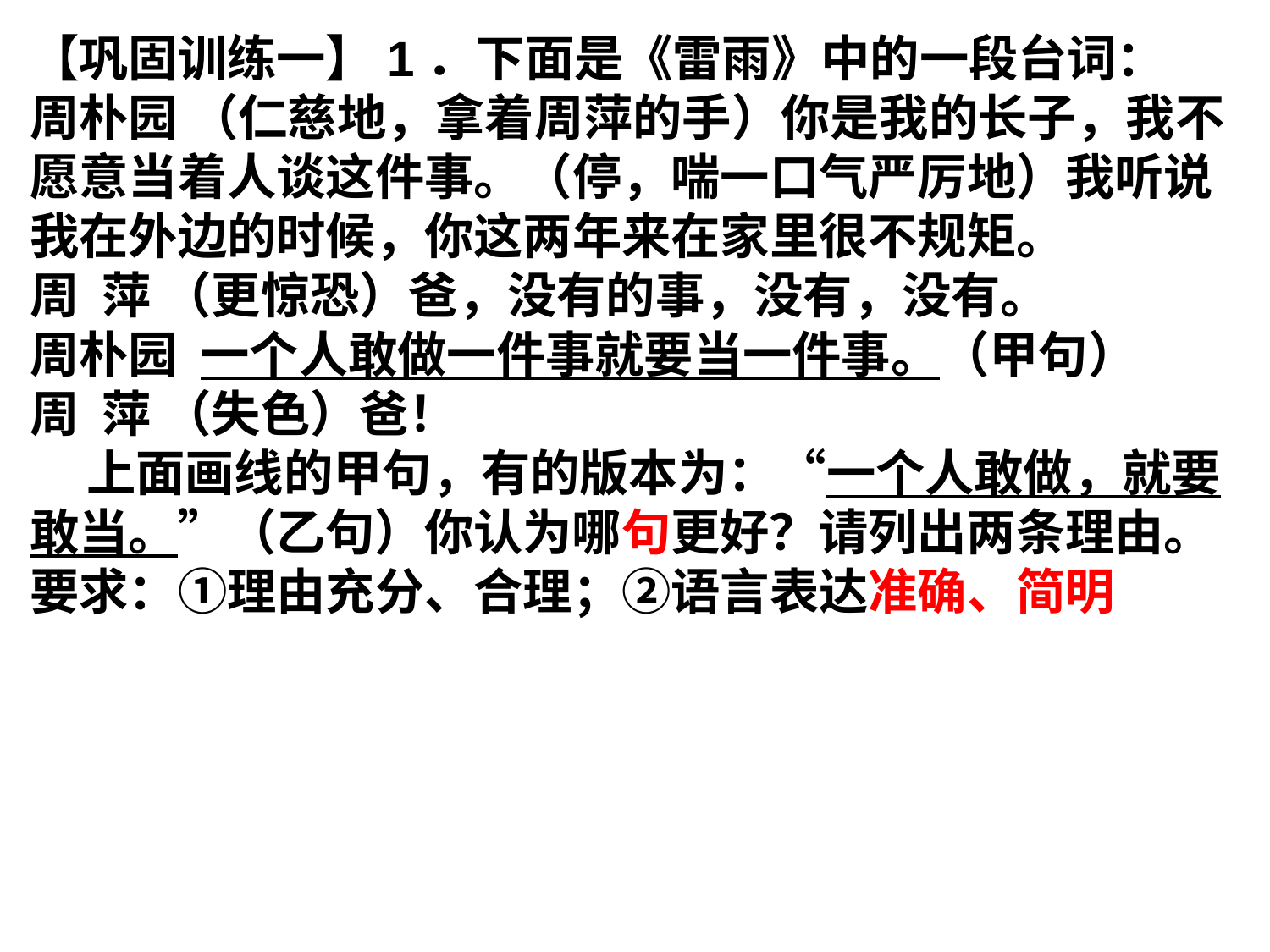

【巩固训练一】1．下面是《雷雨》中的一段台词：
周朴园 （仁慈地，拿着周萍的手）你是我的长子，我不愿意当着人谈这件事。（停，喘一口气严厉地）我听说我在外边的时候，你这两年来在家里很不规矩。
周  萍 （更惊恐）爸，没有的事，没有，没有。
周朴园  一个人敢做一件事就要当一件事。（甲句）
周  萍 （失色）爸！
    上面画线的甲句，有的版本为：“一个人敢做，就要敢当。”（乙句）你认为哪句更好？请列出两条理由。要求：①理由充分、合理；②语言表达准确、简明